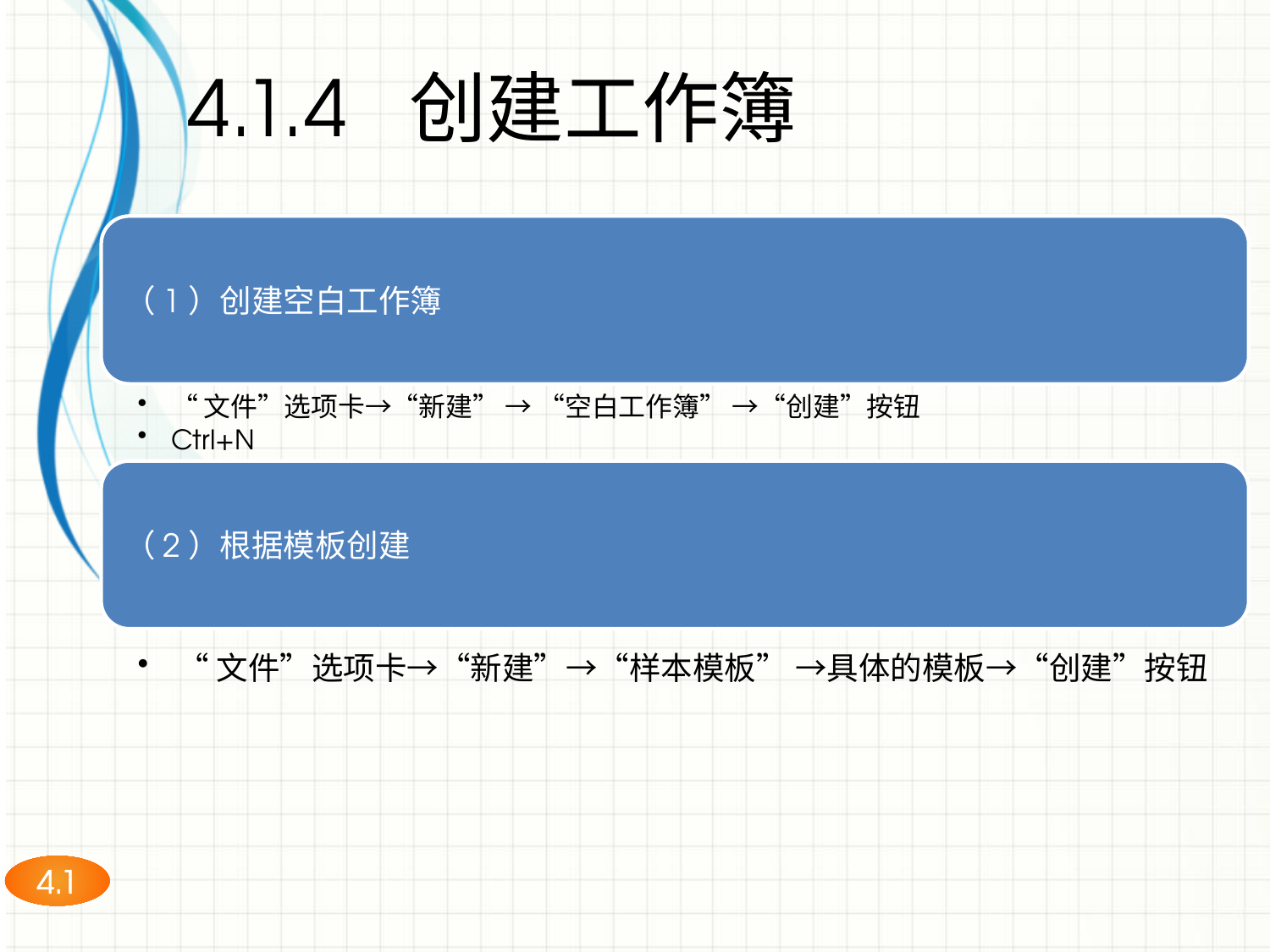

# 4.1.4  创建工作簿
（1）创建空白工作簿
（2）根据模板创建
“文件”选项卡→“新建” → “空白工作簿” →“创建”按钮
“文件”选项卡→“新建”→“样本模板” →具体的模板→“创建”按钮
Ctrl+N